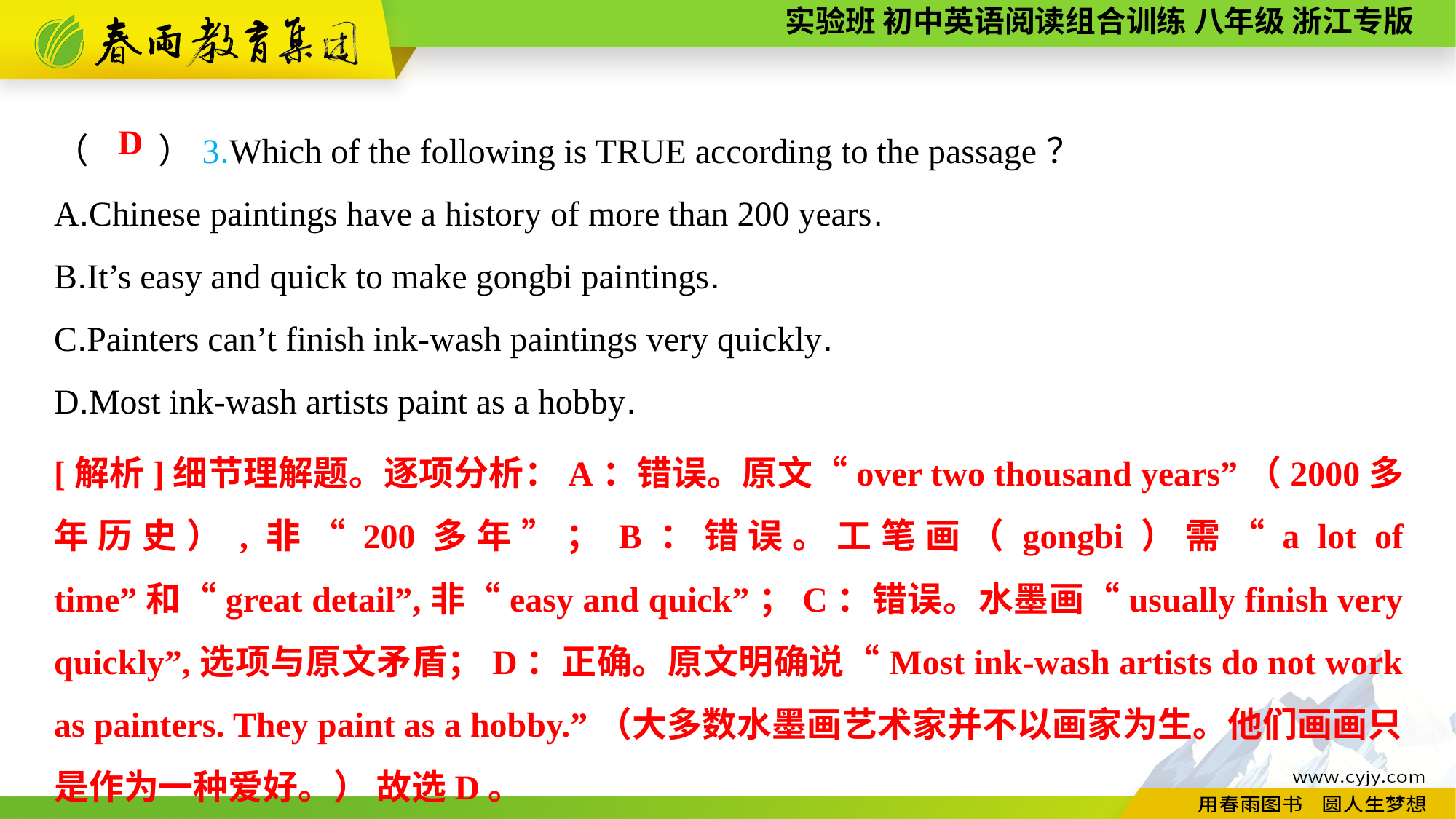

（　　）3.Which of the following is TRUE according to the passage？
A.Chinese paintings have a history of more than 200 years.
B.It’s easy and quick to make gongbi paintings.
C.Painters can’t finish ink-wash paintings very quickly.
D.Most ink-wash artists paint as a hobby.
D
[解析]细节理解题。逐项分析：A：错误。原文“over two thousand years”（2000多年历史）,非“200多年”；B：错误。工笔画（gongbi）需“a lot of time”和“great detail”,非“easy and quick”；C：错误。水墨画“usually finish very quickly”,选项与原文矛盾；D：正确。原文明确说“Most ink-wash artists do not work as painters. They paint as a hobby.”（大多数水墨画艺术家并不以画家为生。他们画画只是作为一种爱好。） 故选D。